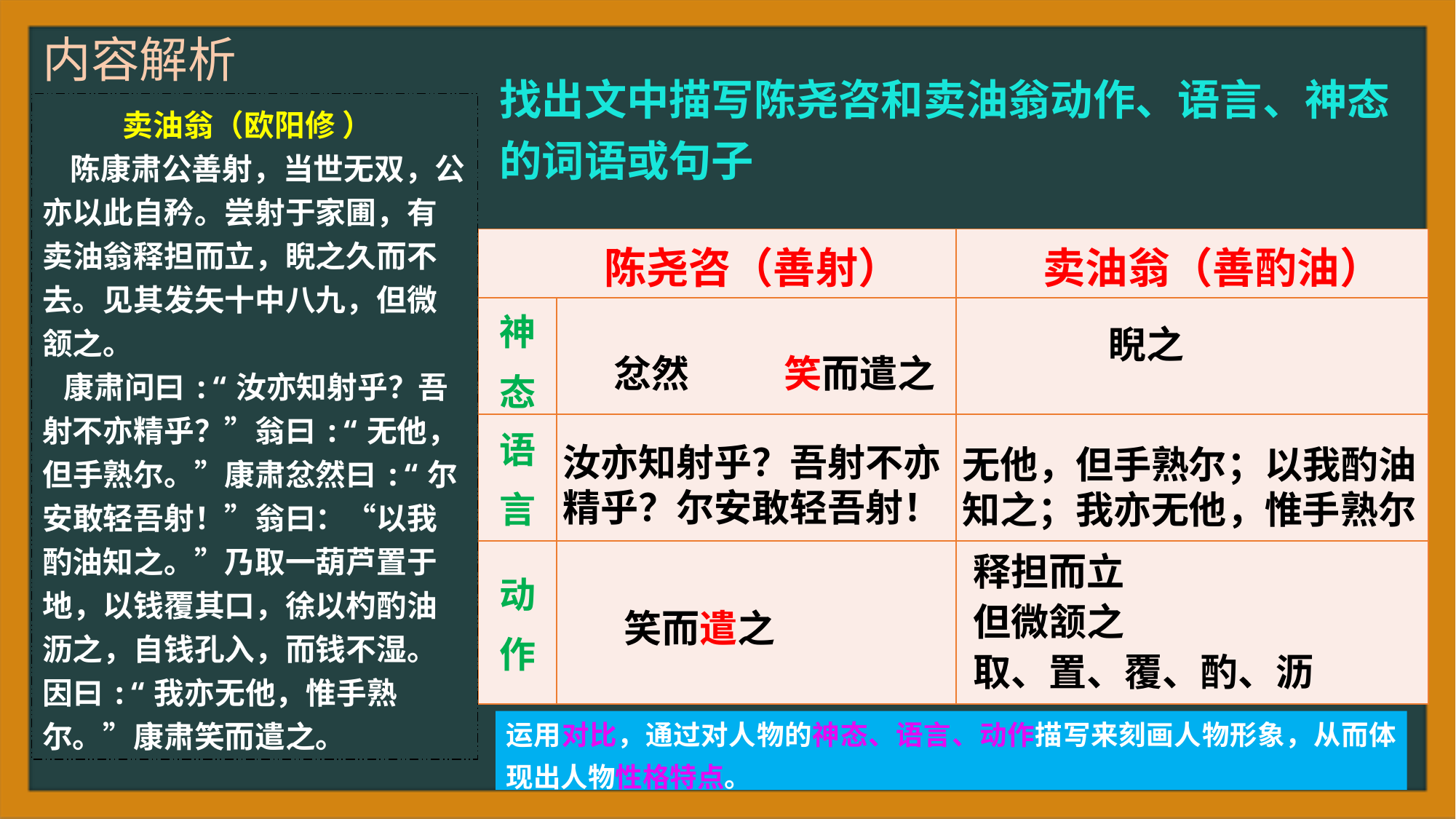

内容解析
找出文中描写陈尧咨和卖油翁动作、语言、神态的词语或句子
卖油翁（欧阳修 ）
   陈康肃公善射，当世无双，公亦以此自矜。尝射于家圃，有卖油翁释担而立，睨之久而不去。见其发矢十中八九，但微颔之。
  康肃问曰:“汝亦知射乎？吾射不亦精乎？”翁曰:“无他，但手熟尔。”康肃忿然曰:“尔安敢轻吾射！”翁曰：“以我酌油知之。”乃取一葫芦置于地，以钱覆其口，徐以杓酌油沥之，自钱孔入，而钱不湿。因曰:“我亦无他，惟手熟尔。”康肃笑而遣之。
| 陈尧咨（善射） |  | 卖油翁（善酌油） |
| --- | --- | --- |
| 神 态 |  |  |
| 语 言 |  |  |
| 动 作 |  |  |
睨之
忿然
笑而遣之
汝亦知射乎？吾射不亦精乎？尔安敢轻吾射！
无他，但手熟尔；以我酌油知之；我亦无他，惟手熟尔
释担而立
但微颔之
取、置、覆、酌、沥
笑而遣之
运用对比，通过对人物的神态、语言、动作描写来刻画人物形象，从而体现出人物性格特点。